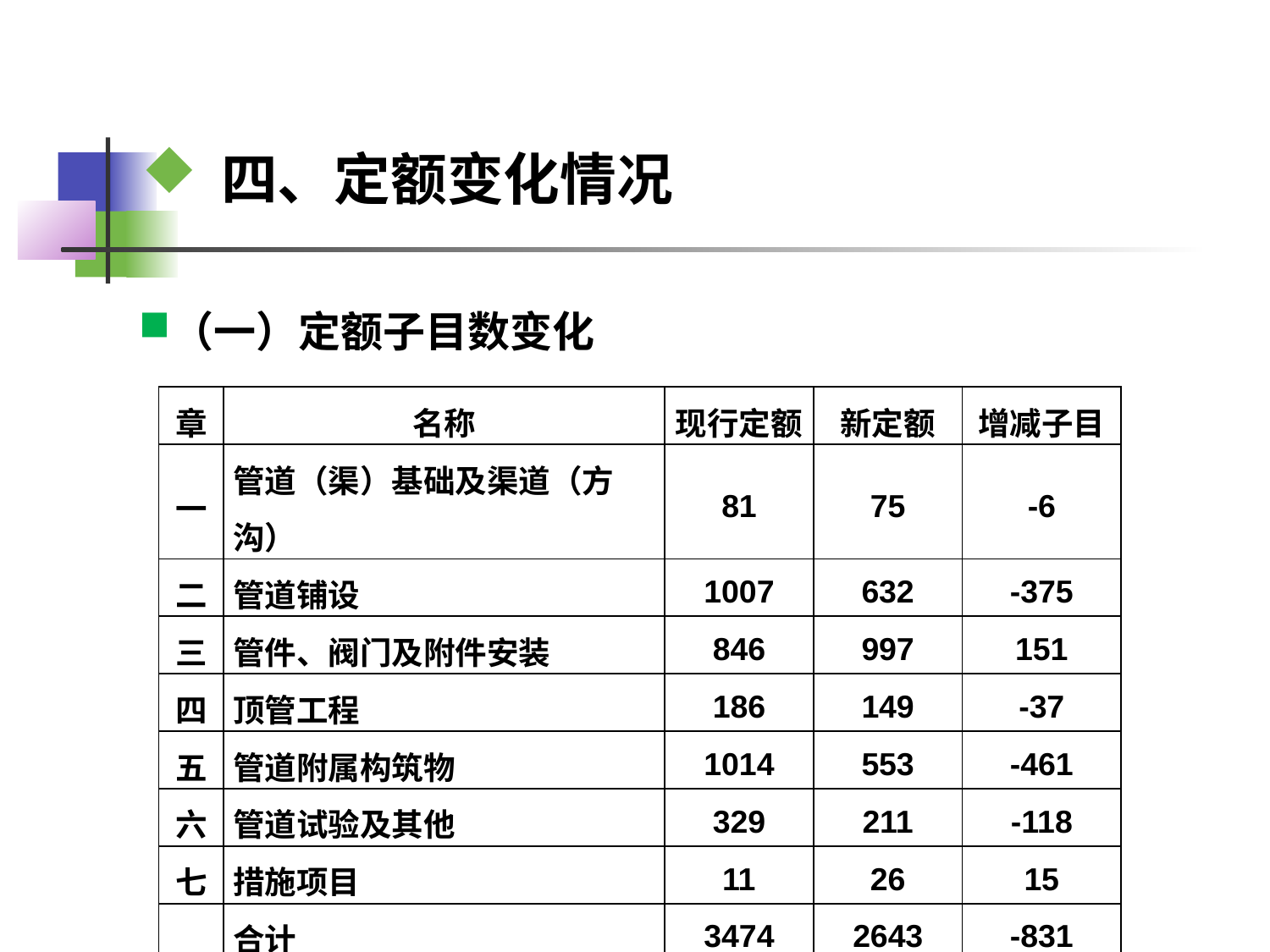

四、定额变化情况
（一）定额子目数变化
| 章 | 名称 | 现行定额 | 新定额 | 增减子目 |
| --- | --- | --- | --- | --- |
| 一 | 管道（渠）基础及渠道（方沟） | 81 | 75 | -6 |
| 二 | 管道铺设 | 1007 | 632 | -375 |
| 三 | 管件、阀门及附件安装 | 846 | 997 | 151 |
| 四 | 顶管工程 | 186 | 149 | -37 |
| 五 | 管道附属构筑物 | 1014 | 553 | -461 |
| 六 | 管道试验及其他 | 329 | 211 | -118 |
| 七 | 措施项目 | 11 | 26 | 15 |
|  | 合计 | 3474 | 2643 | -831 |